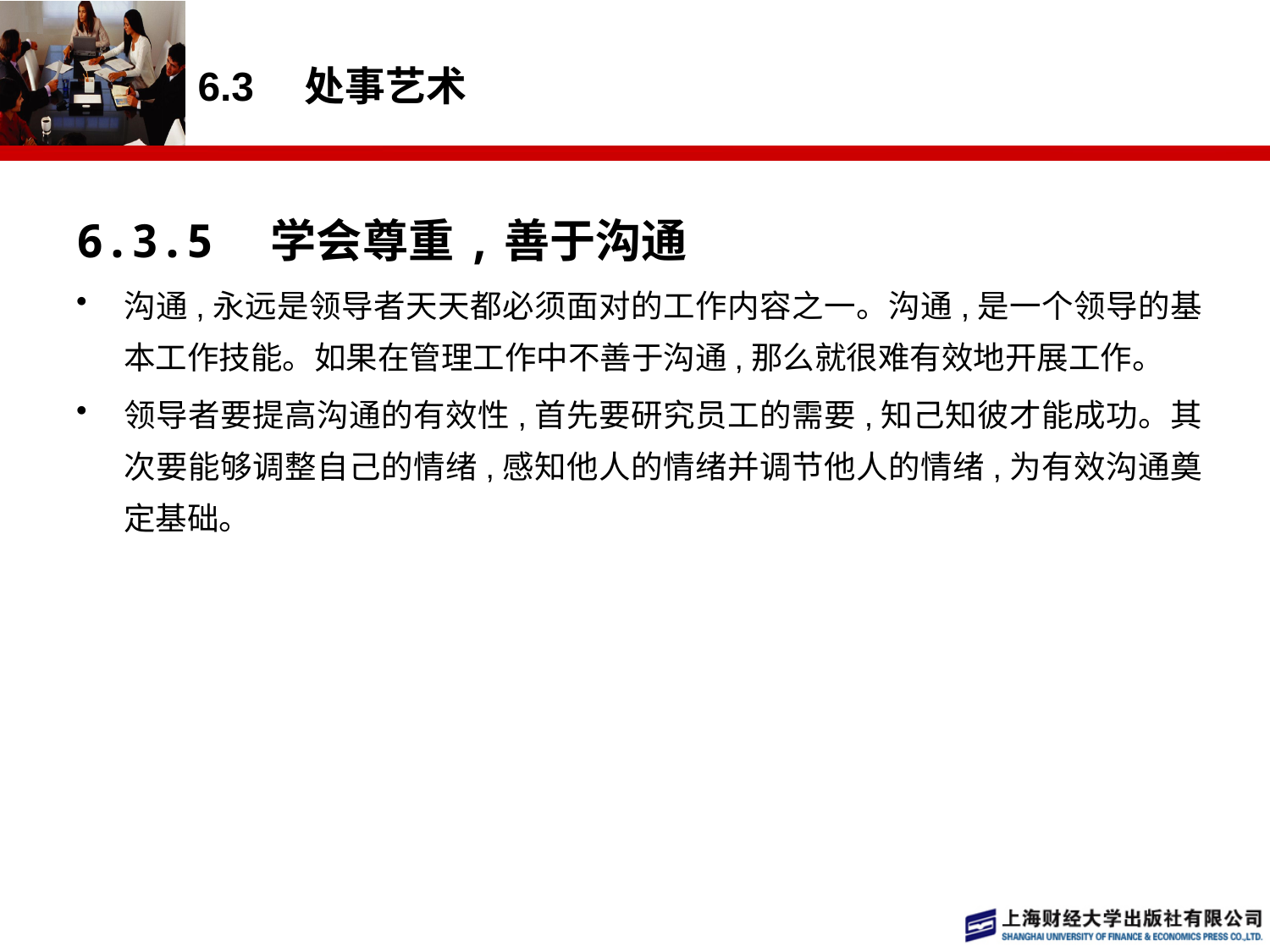

# 6.3　处事艺术
6.3.5　学会尊重,善于沟通
沟通,永远是领导者天天都必须面对的工作内容之一。沟通,是一个领导的基本工作技能。如果在管理工作中不善于沟通,那么就很难有效地开展工作。
领导者要提高沟通的有效性,首先要研究员工的需要,知己知彼才能成功。其次要能够调整自己的情绪,感知他人的情绪并调节他人的情绪,为有效沟通奠定基础。